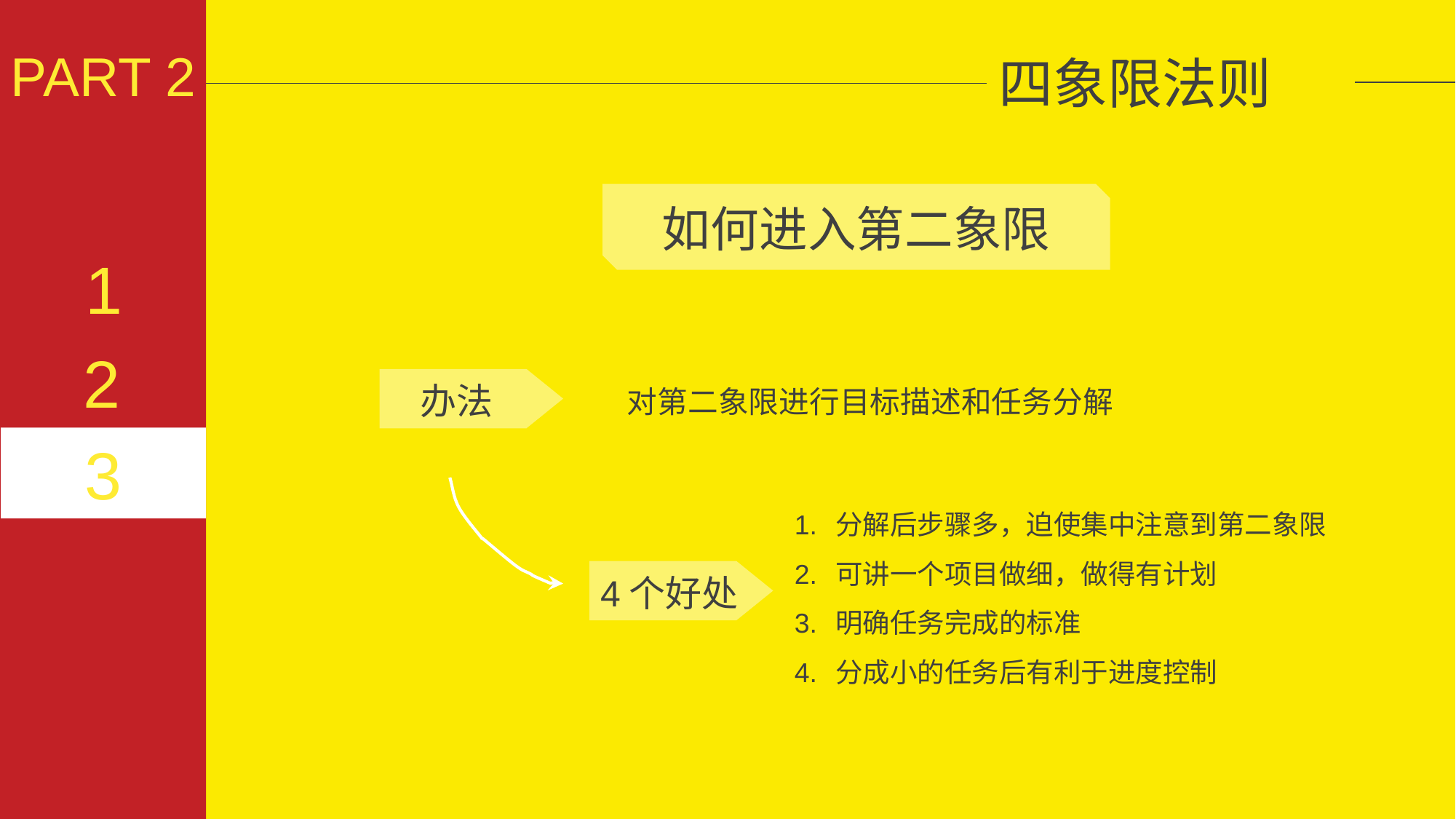

PART 2
   四象限法则

如何进入第二象限
1
2

办法
对第二象限进行目标描述和任务分解
3

分解后步骤多，迫使集中注意到第二象限
可讲一个项目做细，做得有计划
明确任务完成的标准
分成小的任务后有利于进度控制

4个好处